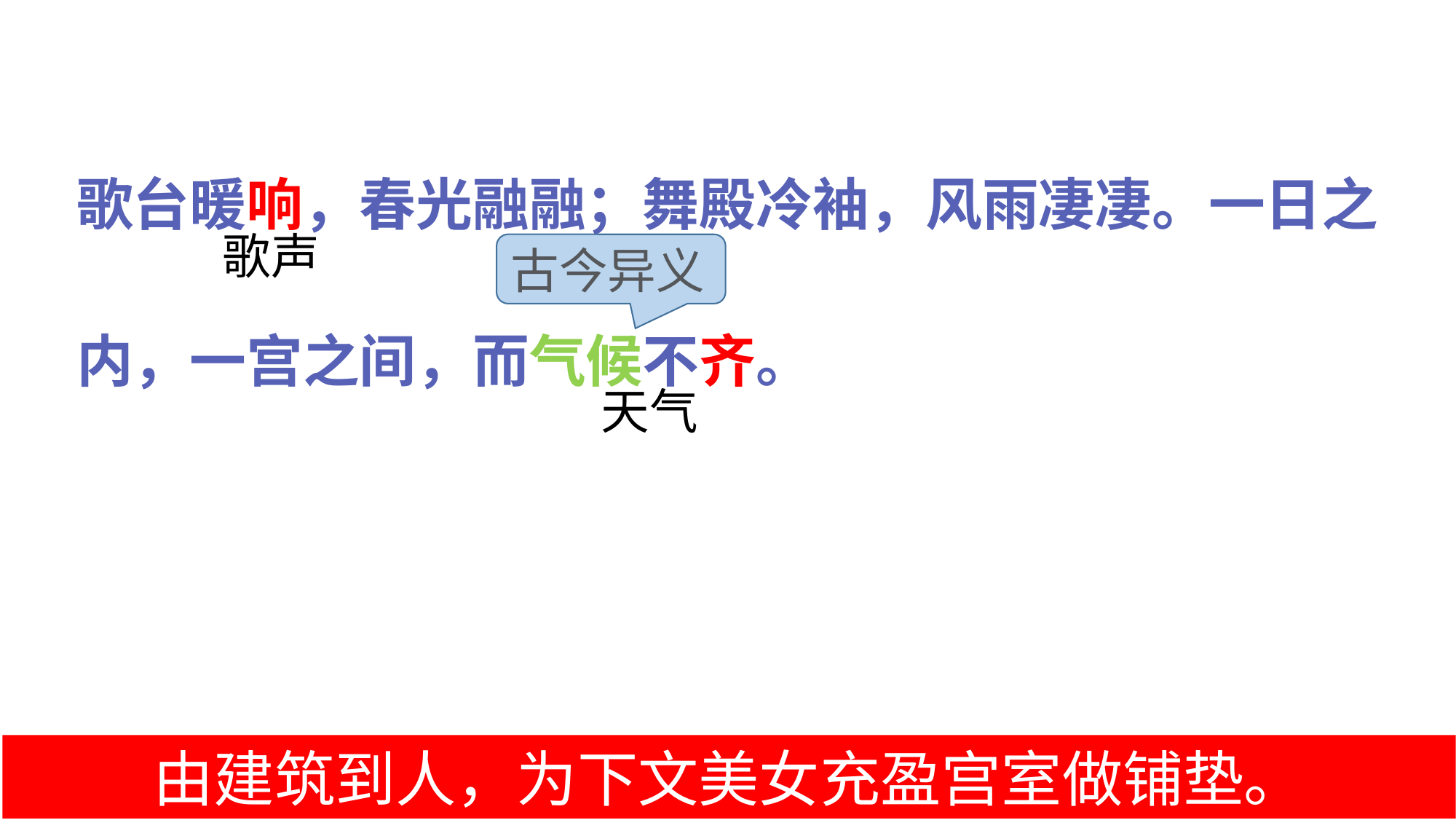

歌台暖响，春光融融；舞殿冷袖，风雨凄凄。一日之内，一宫之间，而气候不齐。
歌声
古今异义
天气

由建筑到人，为下文美女充盈宫室做铺垫。